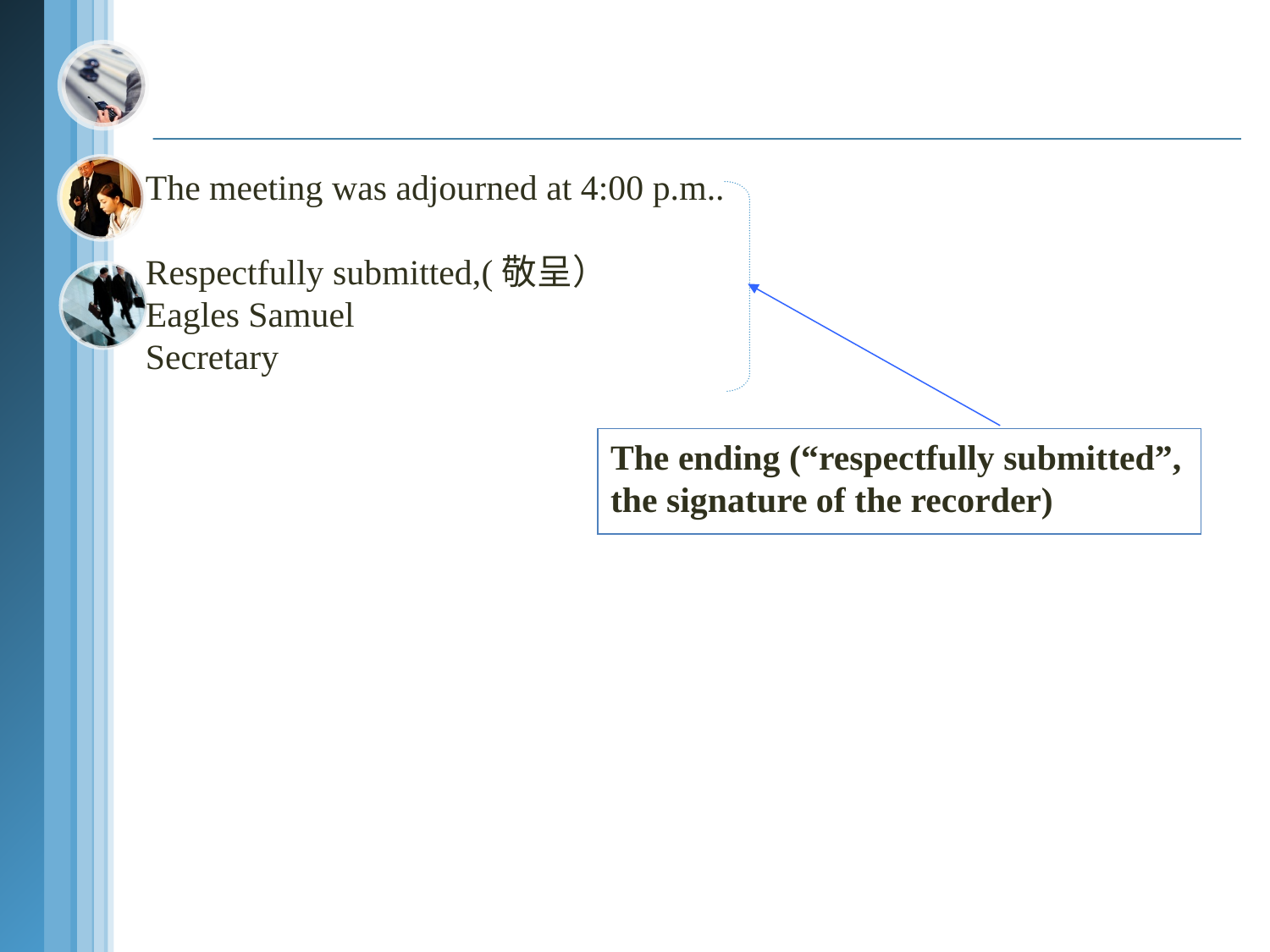

The meeting was adjourned at 4:00 p.m..

Respectfully submitted,(敬呈）
Eagles Samuel
Secretary

The ending (“respectfully submitted”, the signature of the recorder)